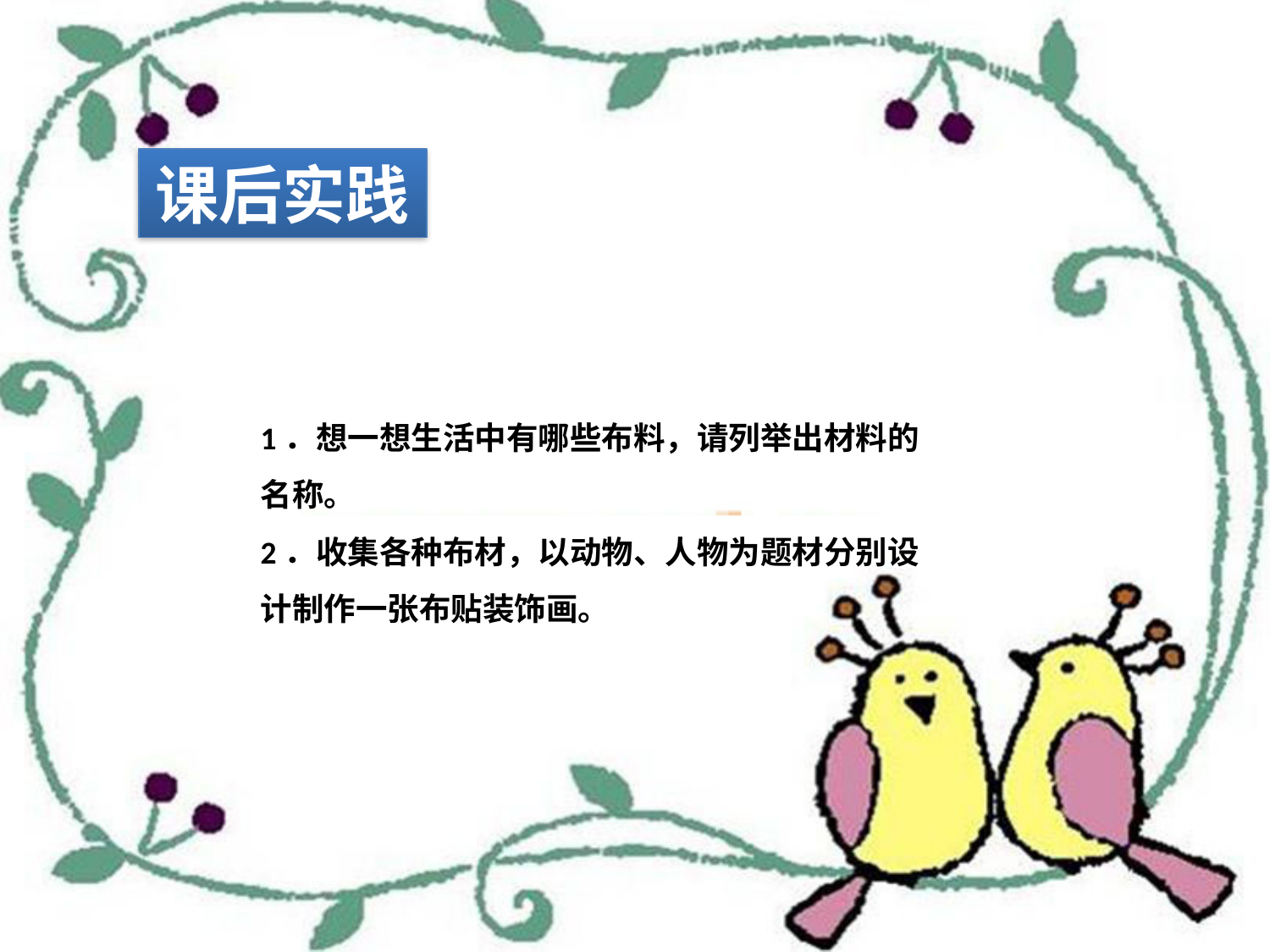

课后实践
1．想一想生活中有哪些布料，请列举出材料的名称。
2．收集各种布材，以动物、人物为题材分别设计制作一张布贴装饰画。